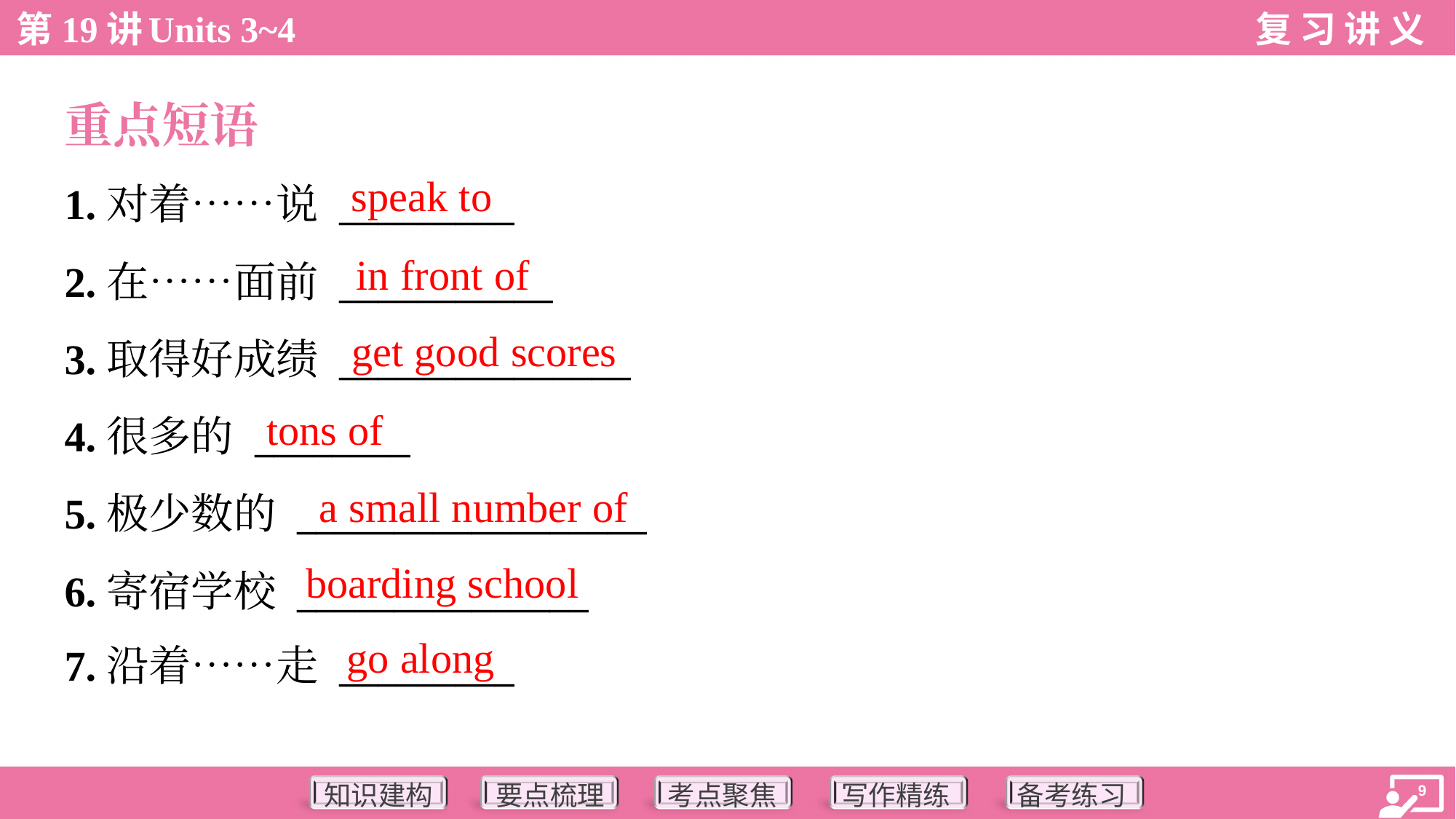

重点短语
speak to
1.对着……说 _________
2.在……面前 ___________
3.取得好成绩 _______________
4.很多的 ________
5.极少数的 __________________
6.寄宿学校 _______________
7.沿着……走 _________
in front of
get good scores
tons of
a small number of
boarding school
go along